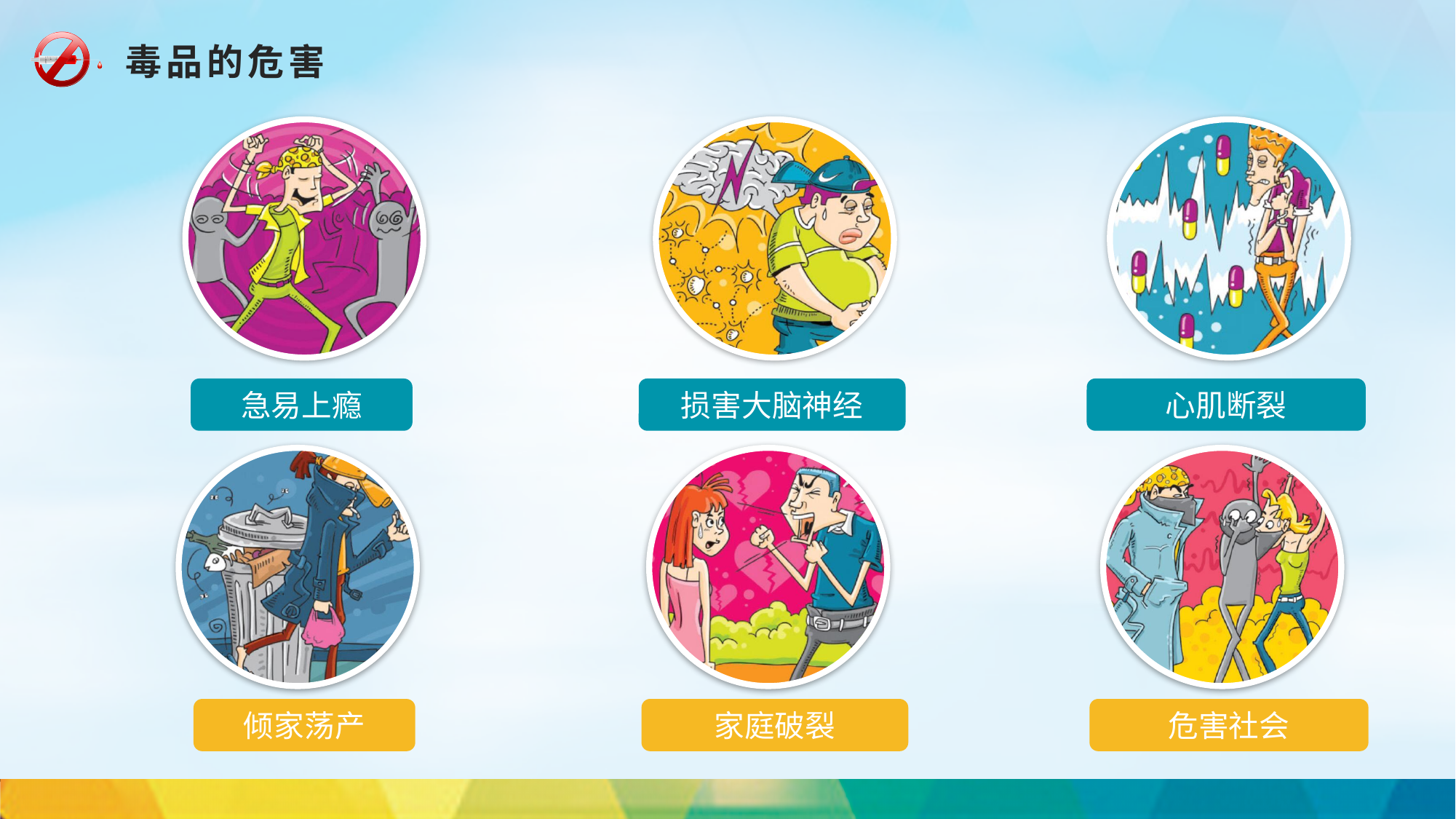

毒品的危害

急易上瘾
损害大脑神经
心肌断裂

倾家荡产
家庭破裂
危害社会